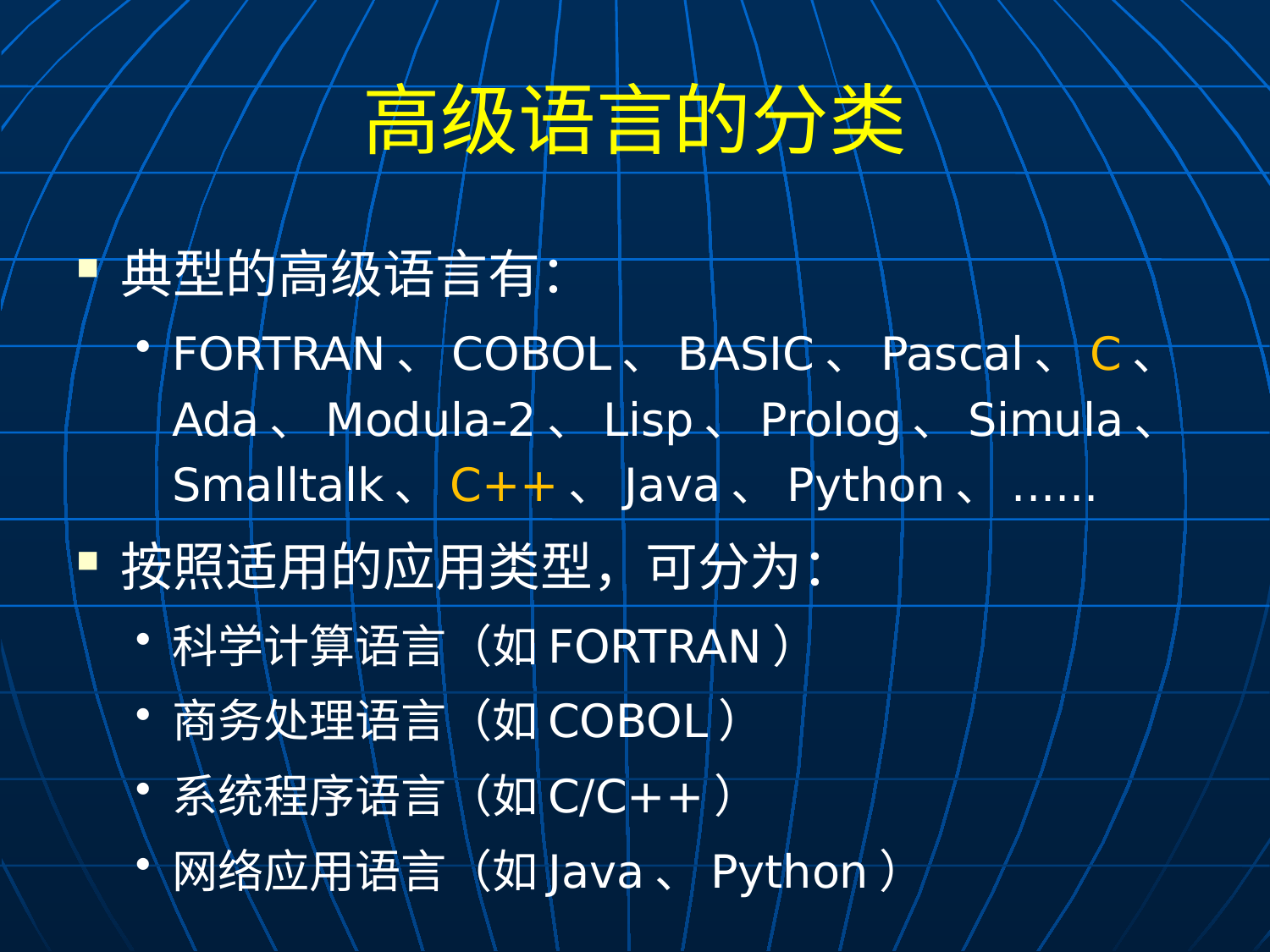

# 高级语言的分类
典型的高级语言有：
FORTRAN、COBOL、BASIC、Pascal、C、Ada、Modula-2、Lisp、Prolog、Simula、Smalltalk、C++、Java、Python、......
按照适用的应用类型，可分为：
科学计算语言（如FORTRAN）
商务处理语言（如COBOL）
系统程序语言（如C/C++）
网络应用语言（如Java、Python）